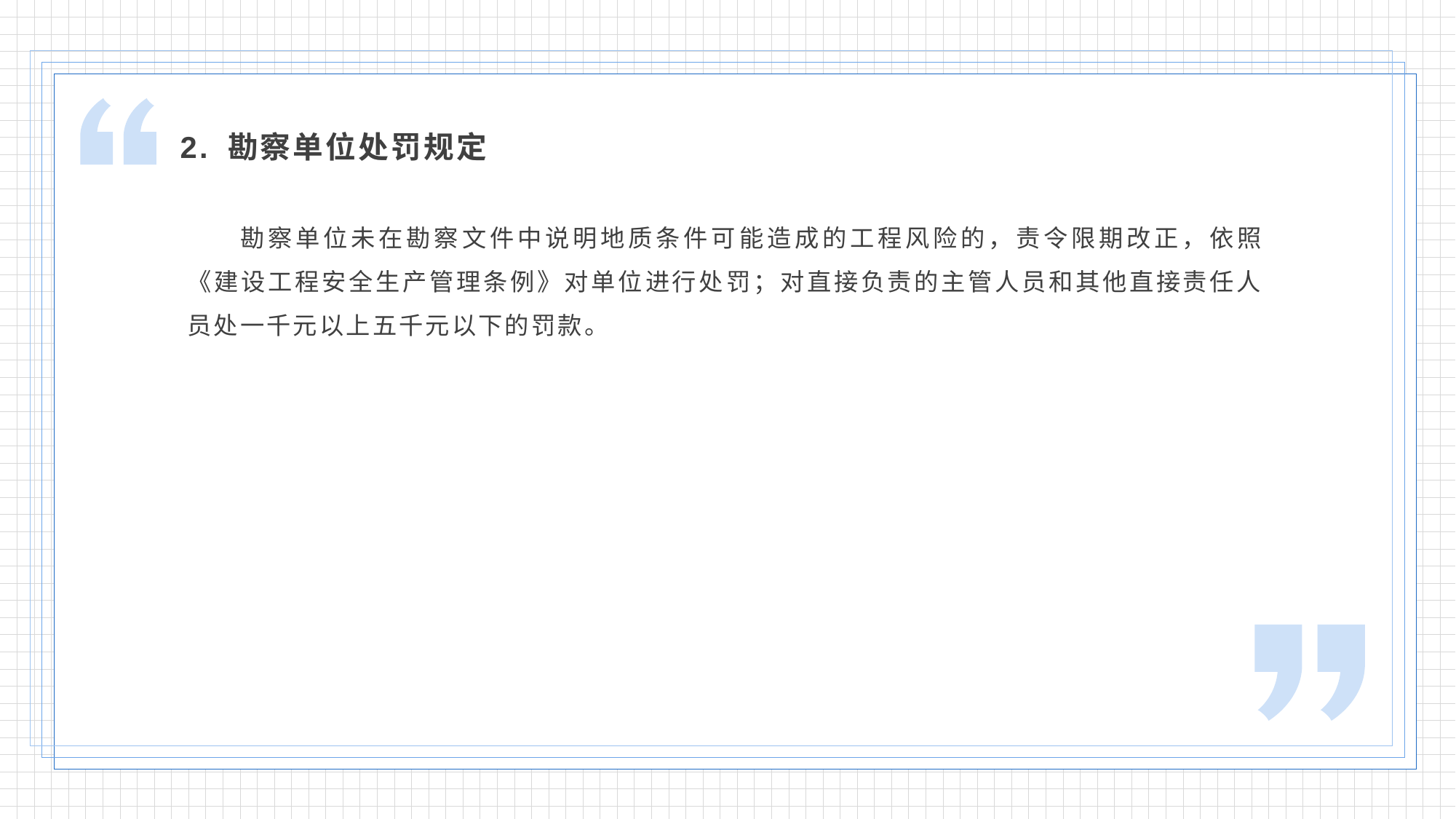

2. 勘察单位处罚规定

勘察单位未在勘察文件中说明地质条件可能造成的工程风险的，责令限期改正，依照《建设工程安全生产管理条例》对单位进行处罚；对直接负责的主管人员和其他直接责任人员处一千元以上五千元以下的罚款。